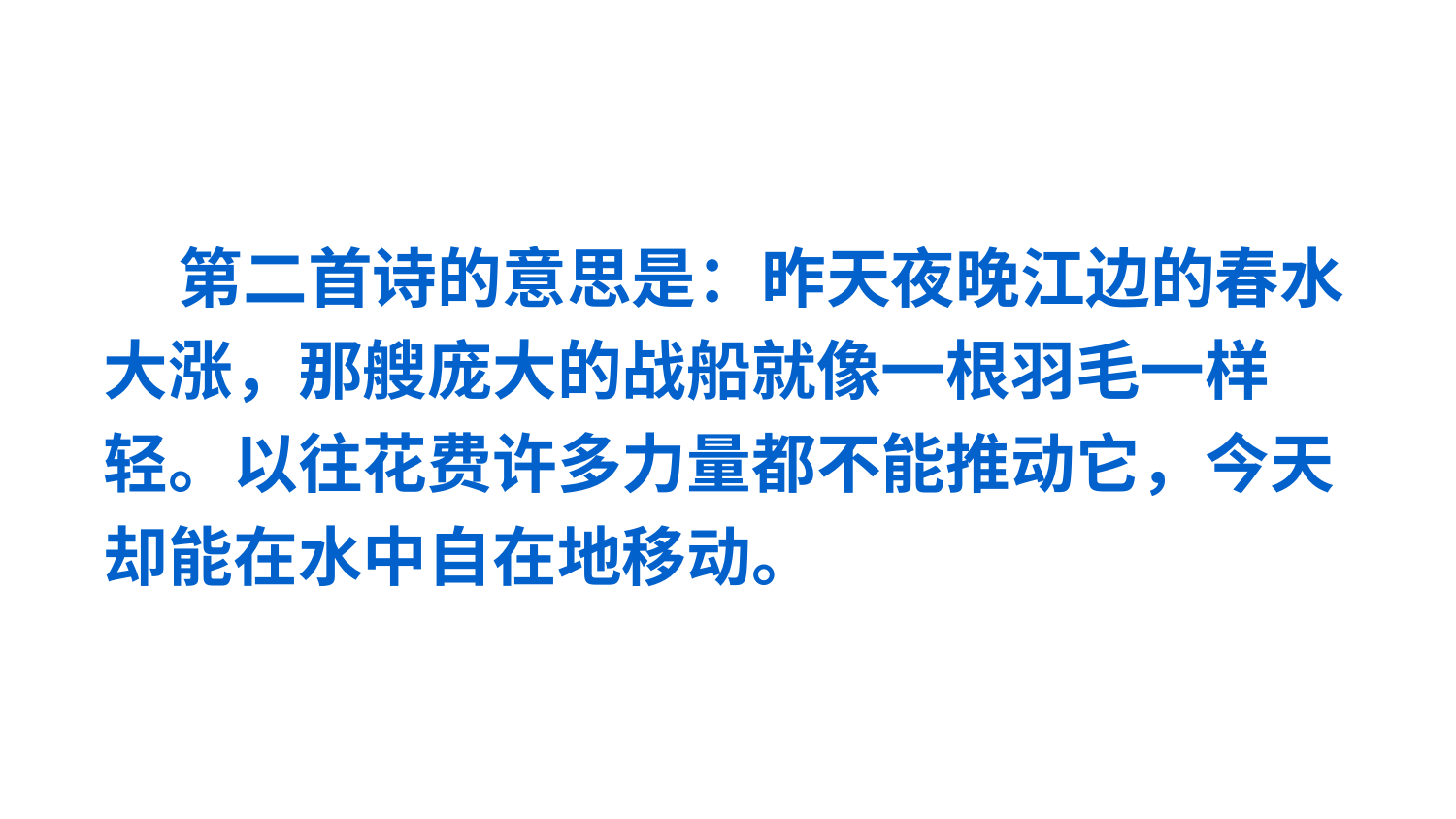

第二首诗的意思是：昨天夜晚江边的春水大涨，那艘庞大的战船就像一根羽毛一样轻。以往花费许多力量都不能推动它，今天却能在水中自在地移动。